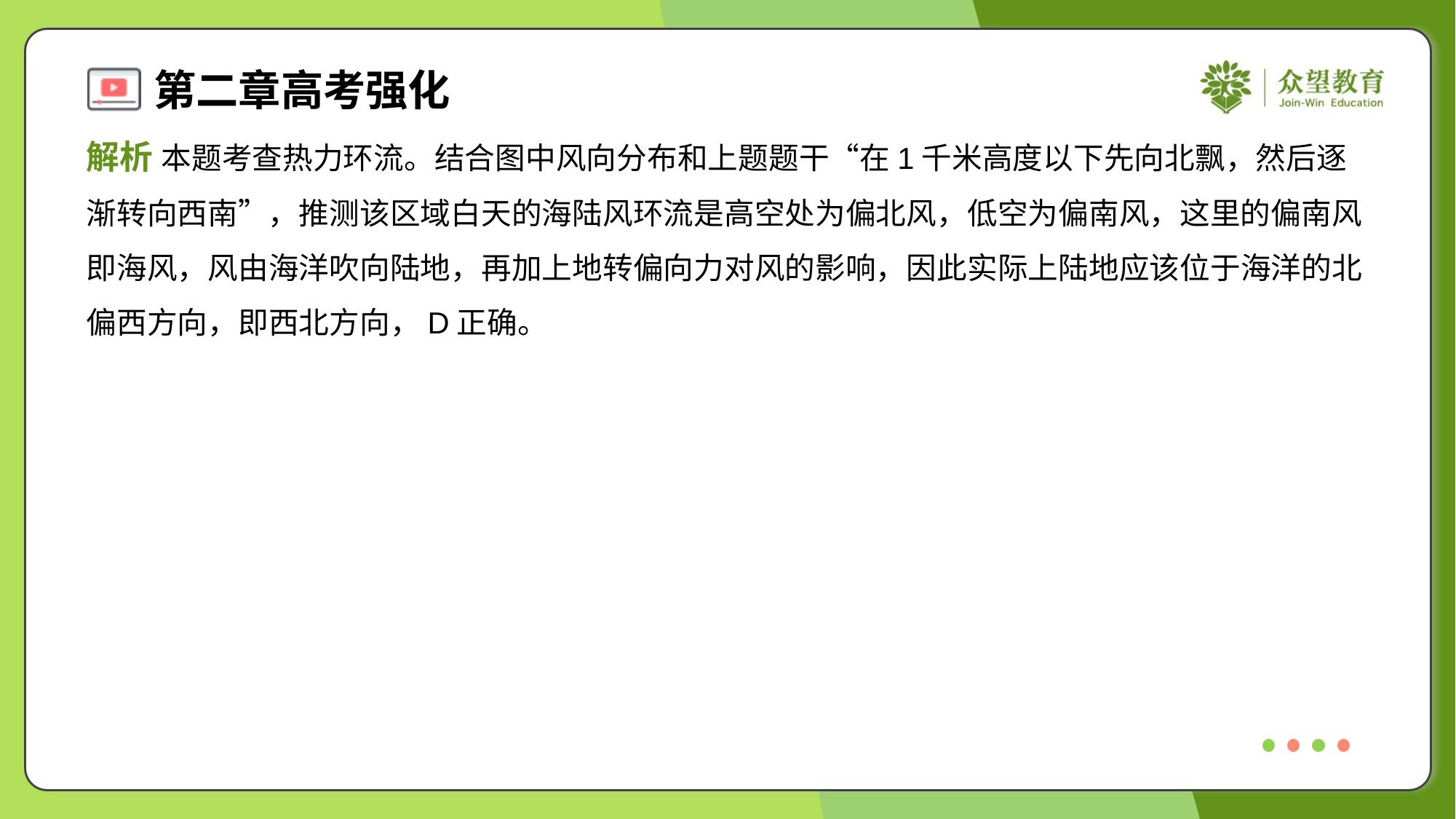

解析 本题考查热力环流。结合图中风向分布和上题题干“在1千米高度以下先向北飘，然后逐
渐转向西南”，推测该区域白天的海陆风环流是高空处为偏北风，低空为偏南风，这里的偏南风
即海风，风由海洋吹向陆地，再加上地转偏向力对风的影响，因此实际上陆地应该位于海洋的北
偏西方向，即西北方向，D正确。